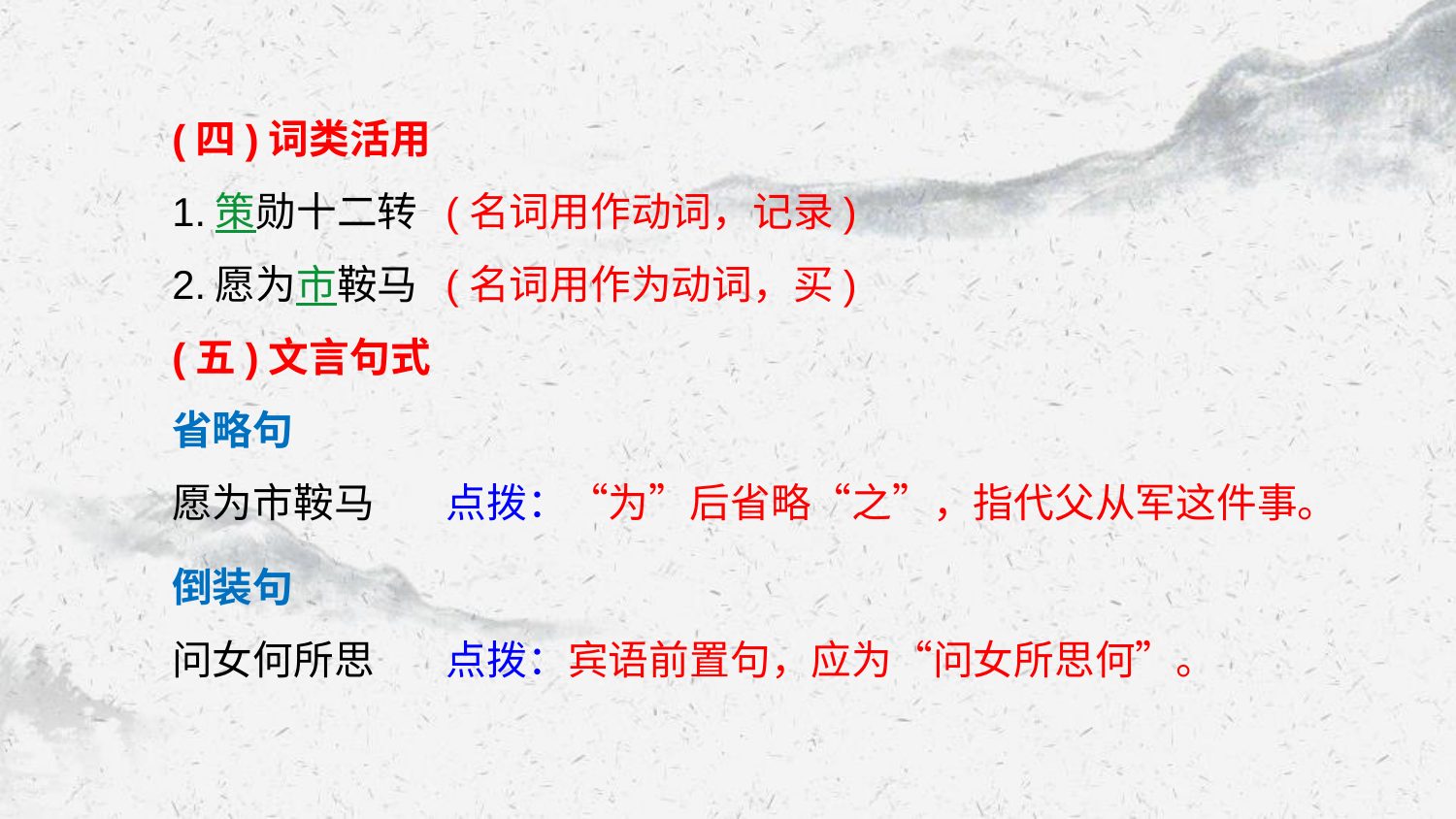

(四)词类活用
1.策勋十二转  (名词用作动词，记录)
2.愿为市鞍马  (名词用作为动词，买)
(五)文言句式
省略句
愿为市鞍马        点拨：“为”后省略“之”，指代父从军这件事。
倒装句
问女何所思        点拨：宾语前置句，应为“问女所思何”。